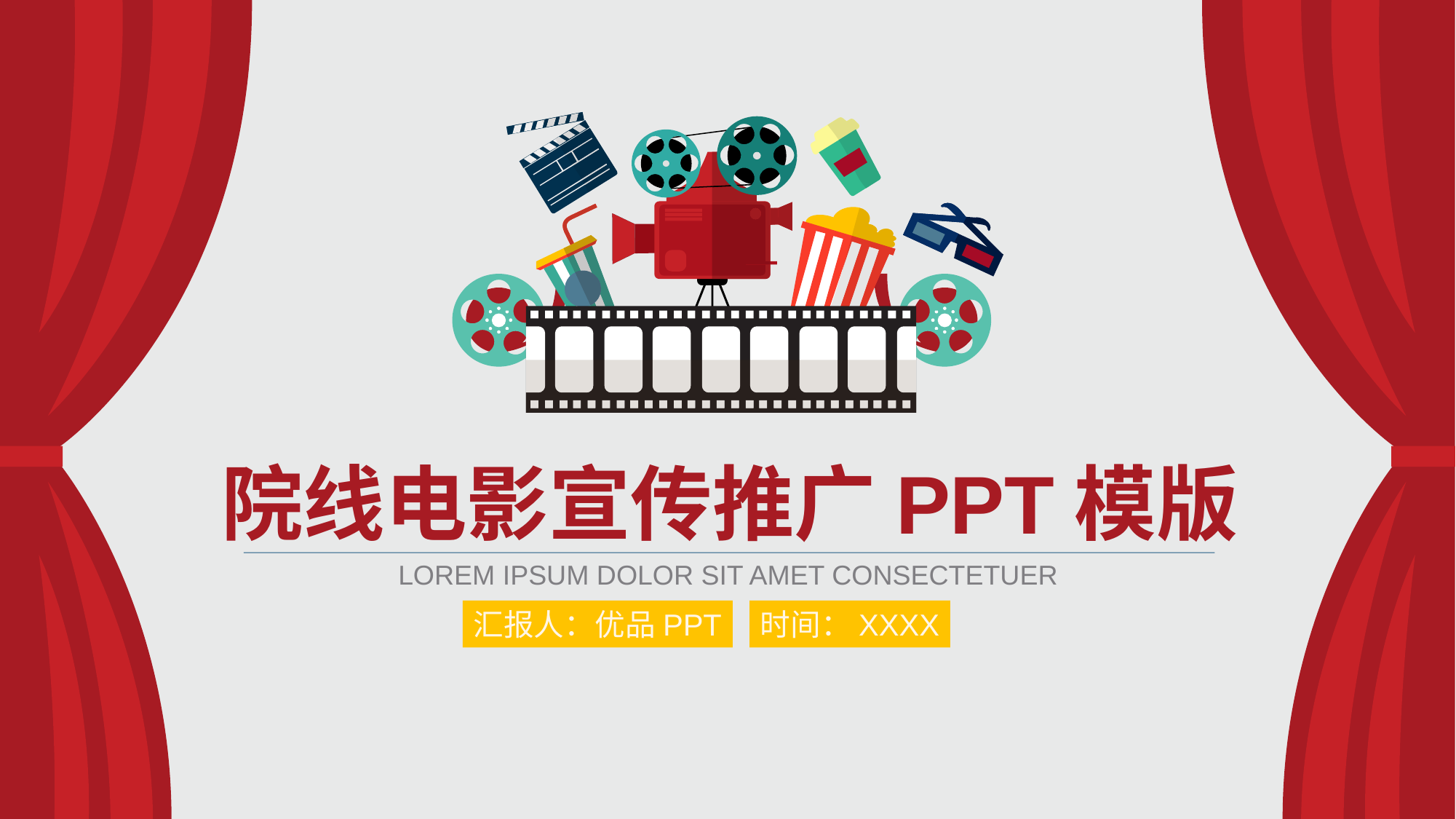

院线电影宣传推广PPT模版

LOREM IPSUM DOLOR SIT AMET CONSECTETUER
汇报人：优品PPT
时间：XXXX